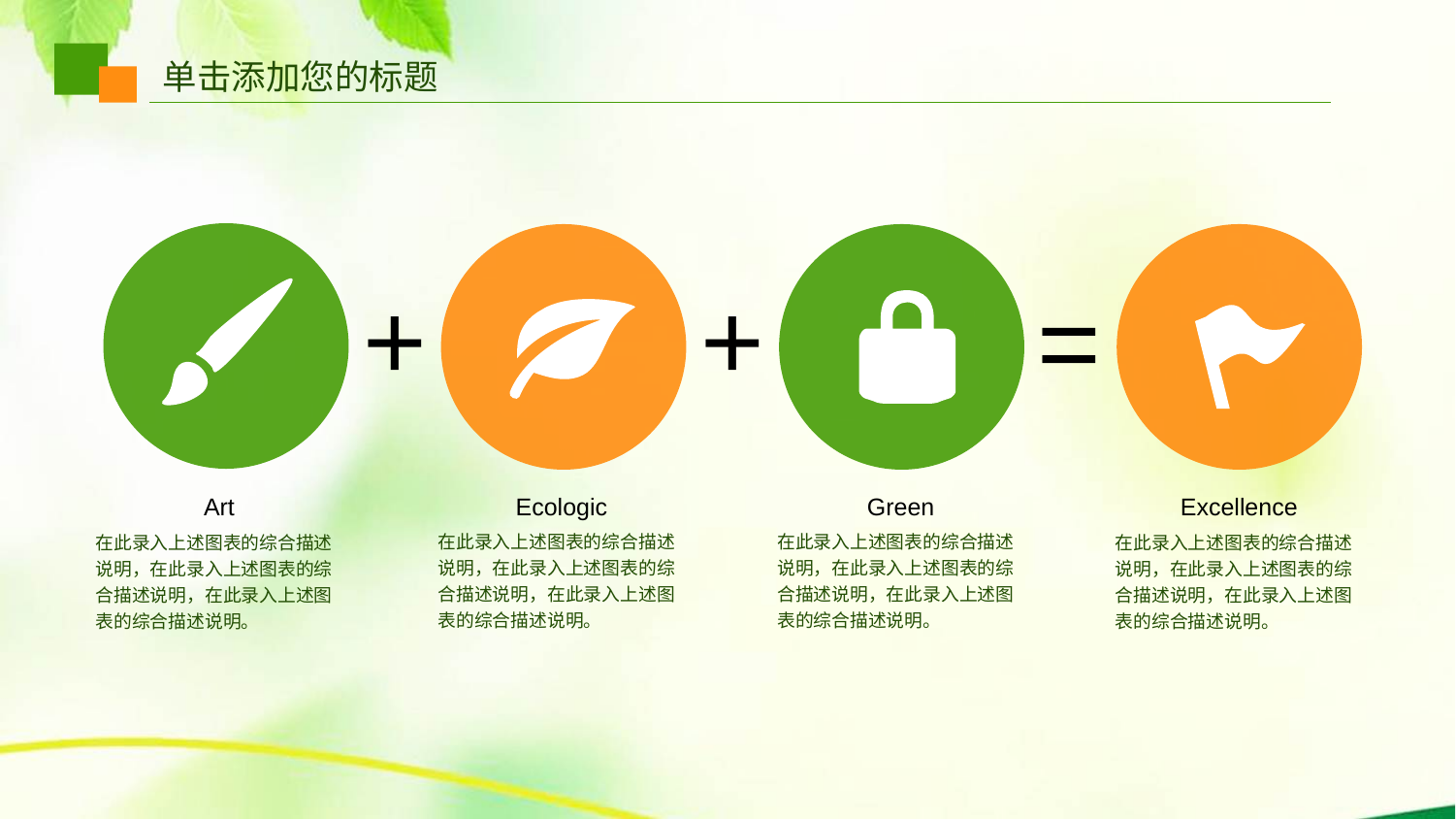

单击添加您的标题

+
+
=

Green
Ecologic
Excellence
Art
在此录入上述图表的综合描述说明，在此录入上述图表的综合描述说明，在此录入上述图表的综合描述说明。
在此录入上述图表的综合描述说明，在此录入上述图表的综合描述说明，在此录入上述图表的综合描述说明。
在此录入上述图表的综合描述说明，在此录入上述图表的综合描述说明，在此录入上述图表的综合描述说明。
在此录入上述图表的综合描述说明，在此录入上述图表的综合描述说明，在此录入上述图表的综合描述说明。